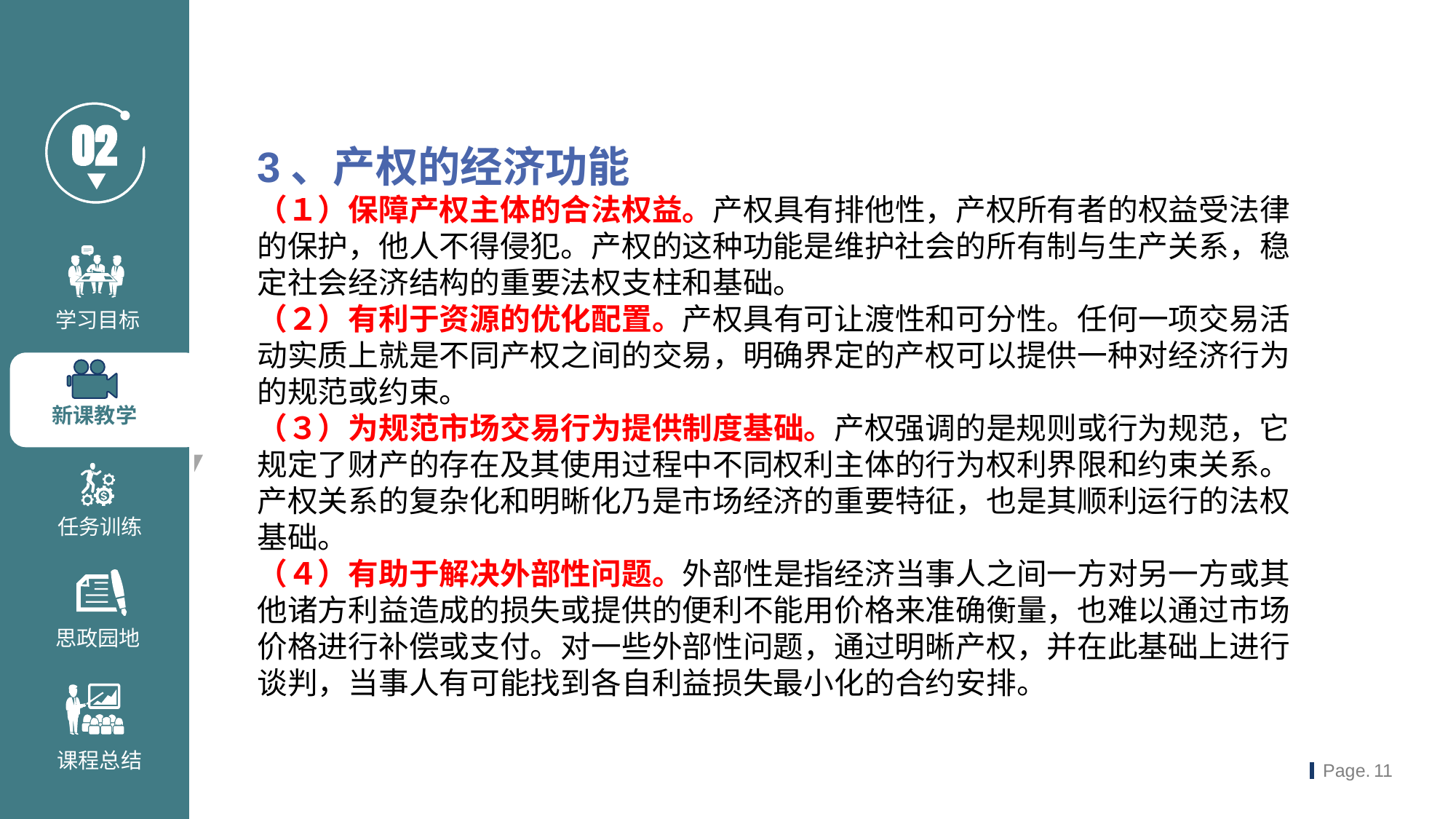

3、产权的经济功能
（１）保障产权主体的合法权益。产权具有排他性，产权所有者的权益受法律的保护，他人不得侵犯。产权的这种功能是维护社会的所有制与生产关系，稳定社会经济结构的重要法权支柱和基础。
（２）有利于资源的优化配置。产权具有可让渡性和可分性。任何一项交易活动实质上就是不同产权之间的交易，明确界定的产权可以提供一种对经济行为的规范或约束。
（３）为规范市场交易行为提供制度基础。产权强调的是规则或行为规范，它规定了财产的存在及其使用过程中不同权利主体的行为权利界限和约束关系。产权关系的复杂化和明晰化乃是市场经济的重要特征，也是其顺利运行的法权基础。
（４）有助于解决外部性问题。外部性是指经济当事人之间一方对另一方或其他诸方利益造成的损失或提供的便利不能用价格来准确衡量，也难以通过市场价格进行补偿或支付。对一些外部性问题，通过明晰产权，并在此基础上进行谈判，当事人有可能找到各自利益损失最小化的合约安排。